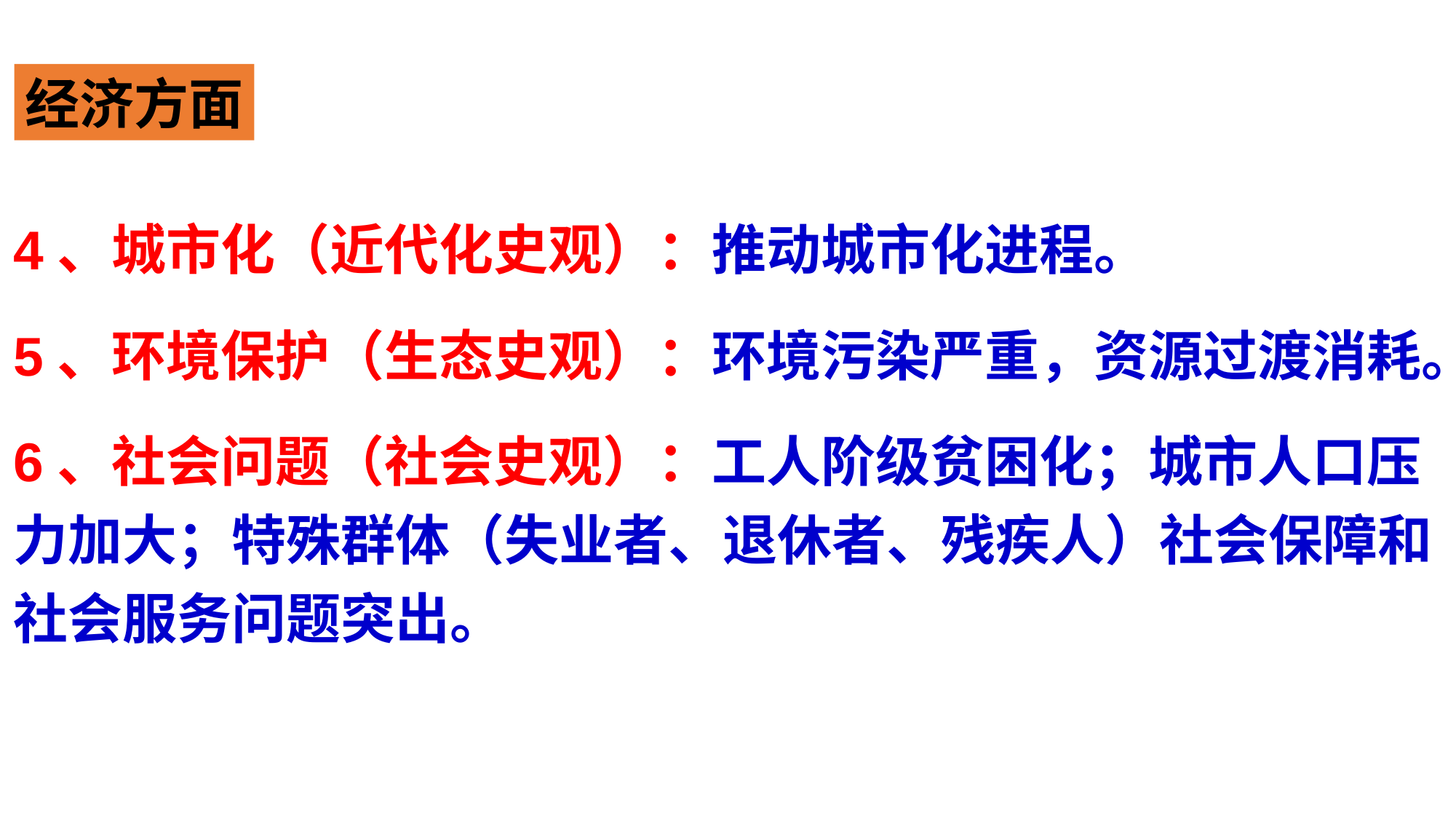

经济方面
4、城市化（近代化史观）：推动城市化进程。
5、环境保护（生态史观）：环境污染严重，资源过渡消耗。
6、社会问题（社会史观）：工人阶级贫困化；城市人口压力加大；特殊群体（失业者、退休者、残疾人）社会保障和社会服务问题突出。